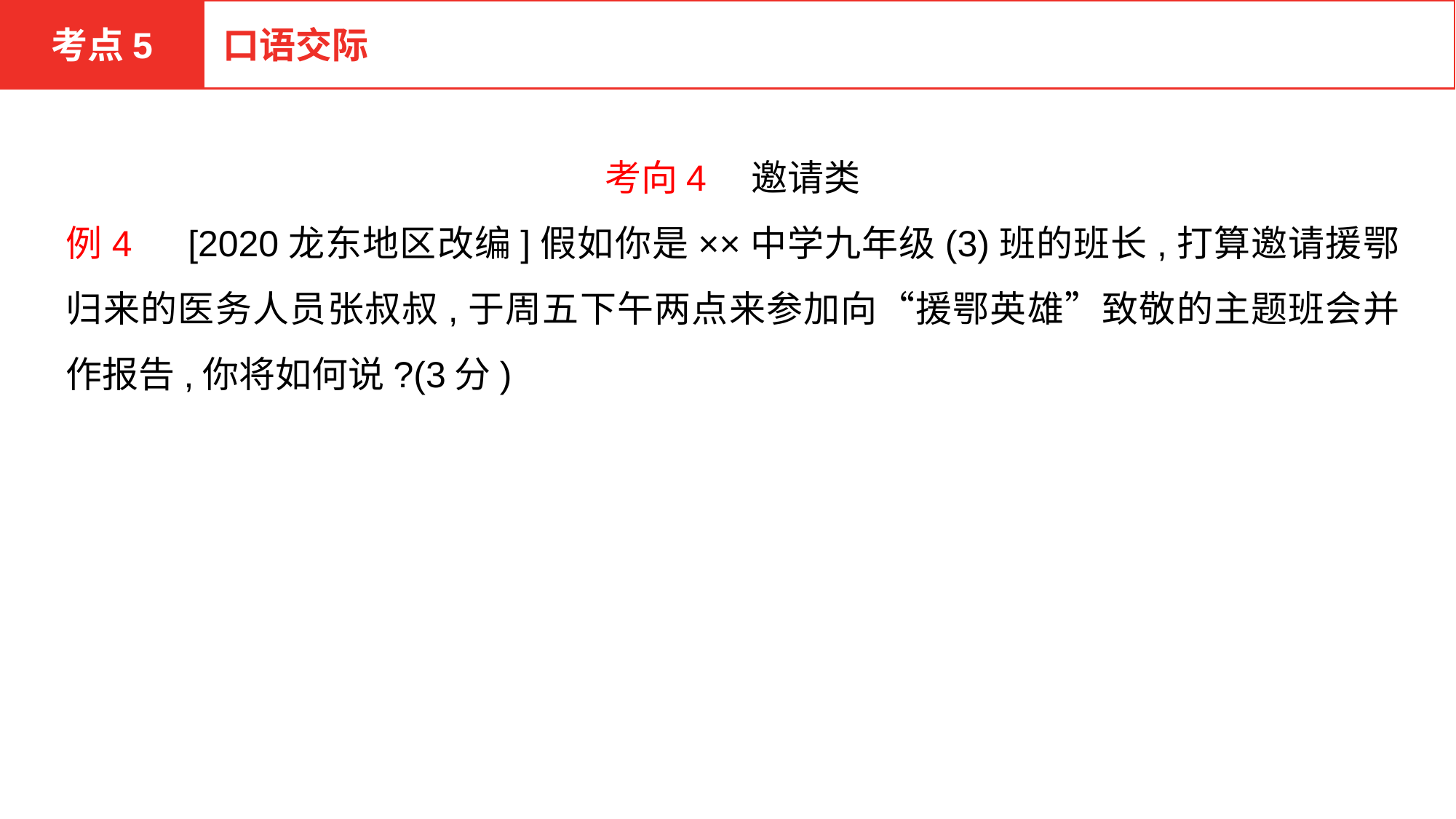

考点5
口语交际
考向4　邀请类
例4　[2020龙东地区改编]假如你是××中学九年级(3)班的班长,打算邀请援鄂归来的医务人员张叔叔,于周五下午两点来参加向“援鄂英雄”致敬的主题班会并作报告,你将如何说?(3分)